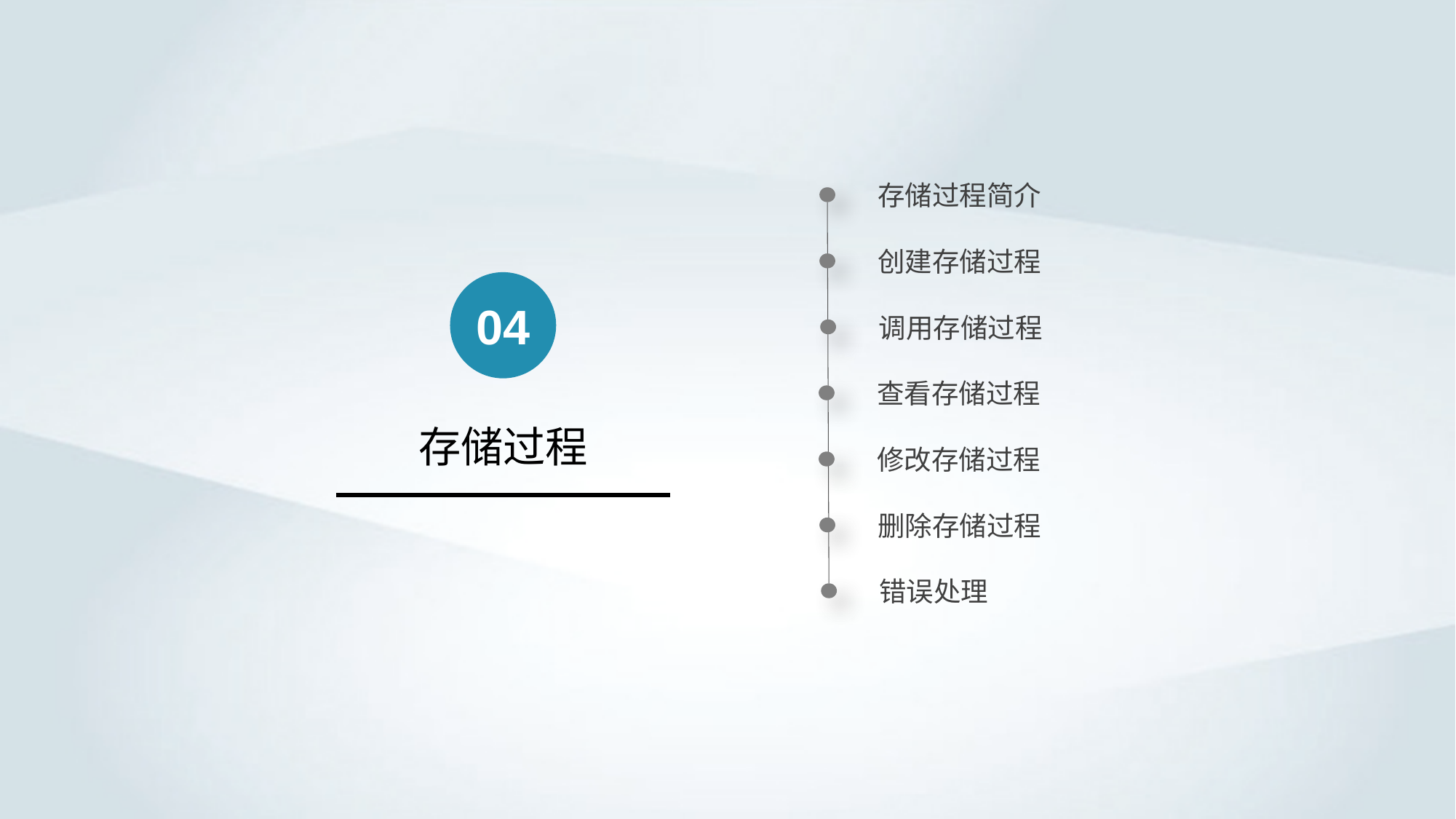

存储过程简介

创建存储过程

04
调用存储过程

查看存储过程

存储过程
修改存储过程

删除存储过程

错误处理